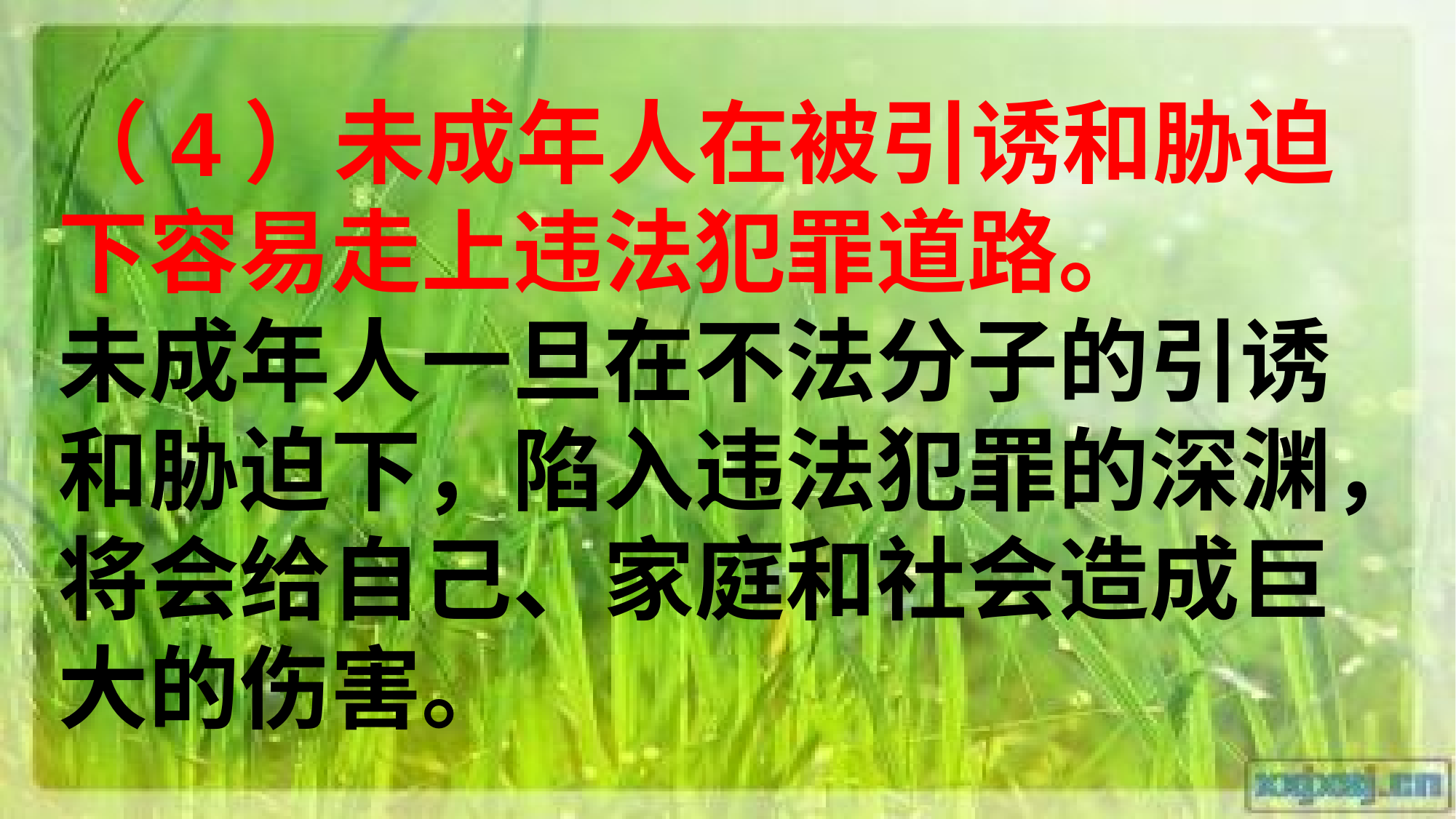

（4）未成年人在被引诱和胁迫下容易走上违法犯罪道路。
未成年人一旦在不法分子的引诱和胁迫下，陷入违法犯罪的深渊，将会给自己、家庭和社会造成巨大的伤害。